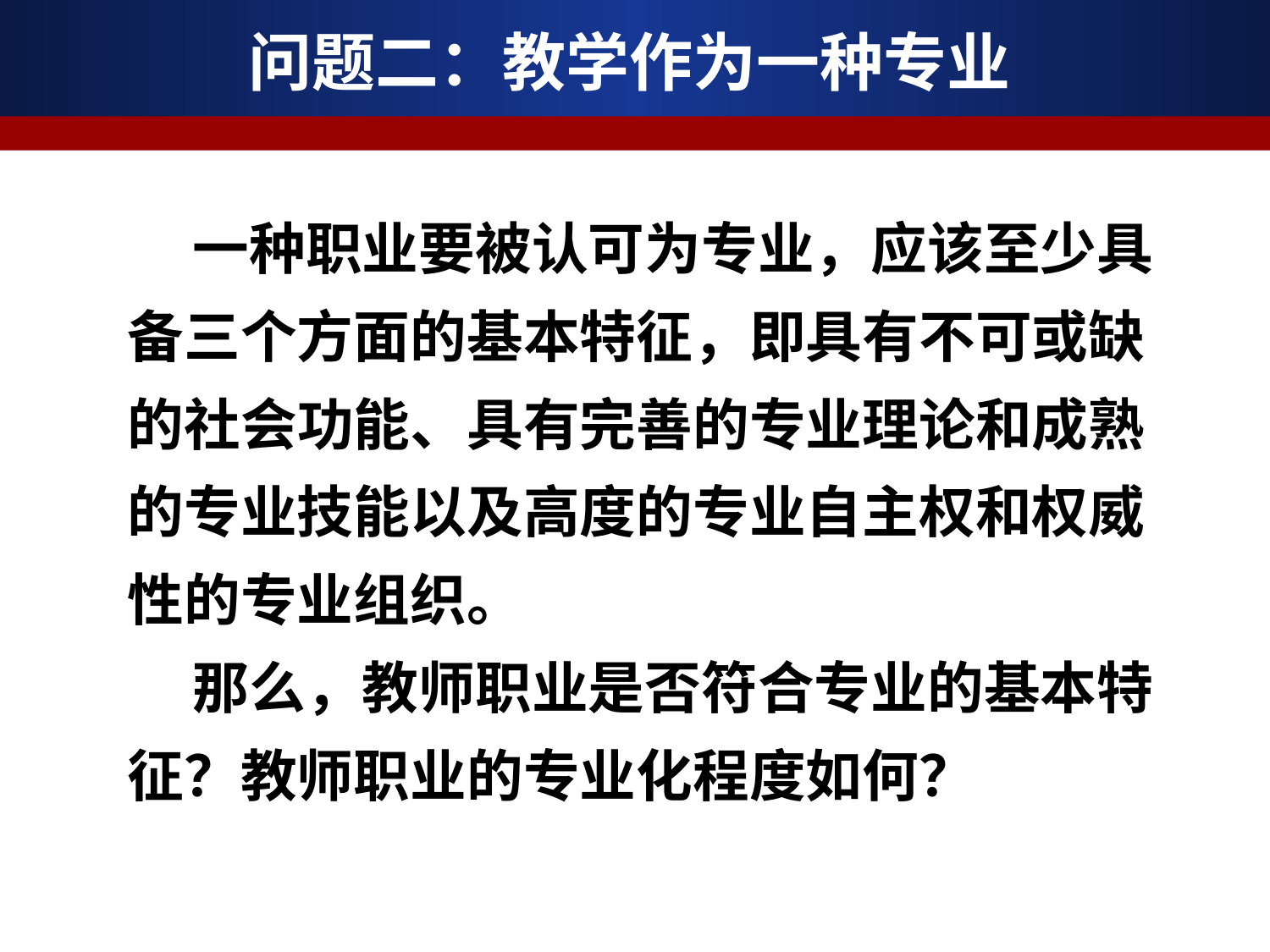

# 问题二：教学作为一种专业
    一种职业要被认可为专业，应该至少具备三个方面的基本特征，即具有不可或缺的社会功能、具有完善的专业理论和成熟的专业技能以及高度的专业自主权和权威性的专业组织。
    那么，教师职业是否符合专业的基本特征？教师职业的专业化程度如何？